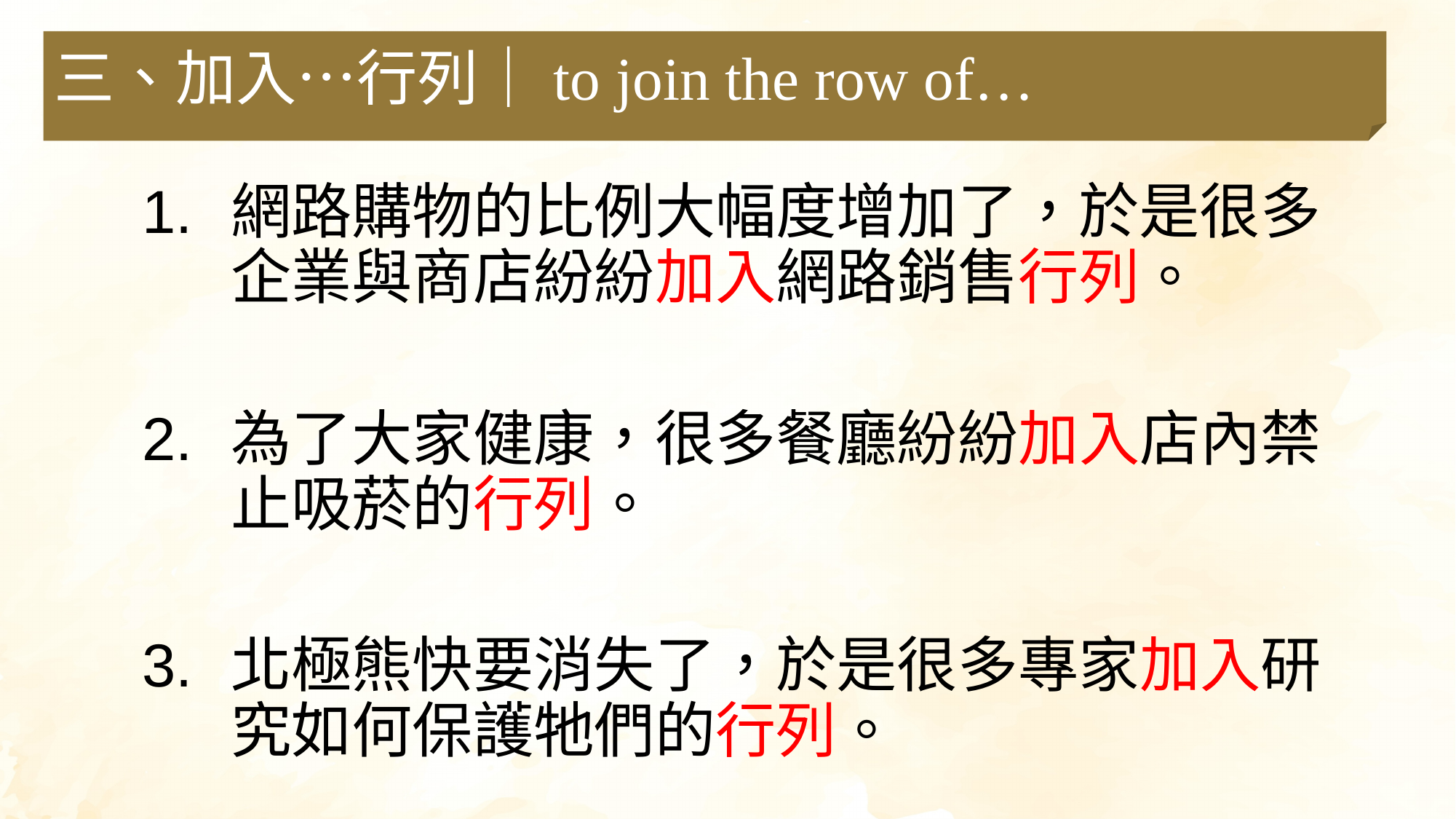

三、加入…行列｜to join the row of…
網路購物的比例大幅度增加了，於是很多企業與商店紛紛加入網路銷售行列。

為了大家健康，很多餐廳紛紛加入店內禁止吸菸的行列。

北極熊快要消失了，於是很多專家加入研究如何保護牠們的行列。